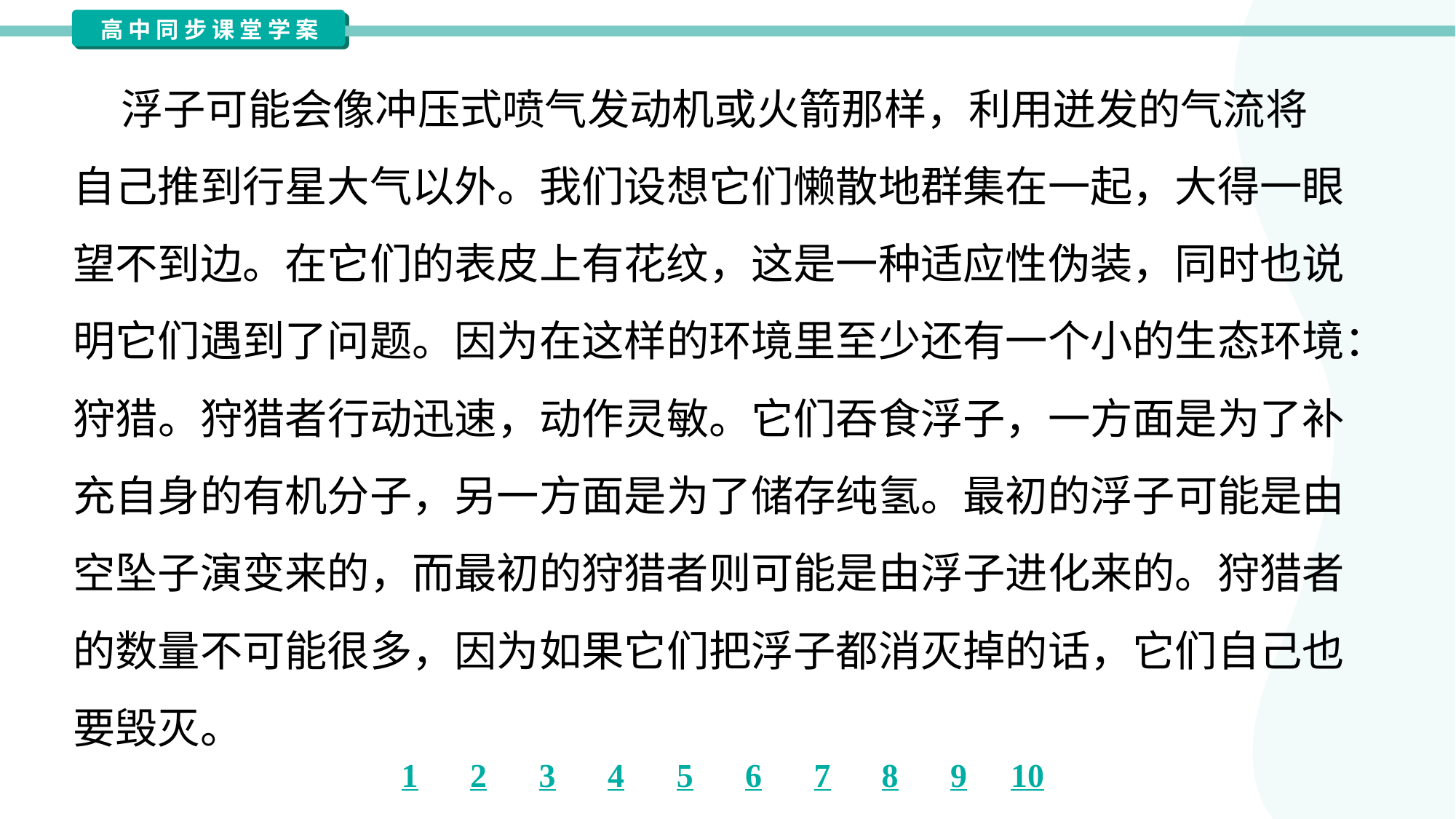

浮子可能会像冲压式喷气发动机或火箭那样，利用迸发的气流将
自己推到行星大气以外。我们设想它们懒散地群集在一起，大得一眼
望不到边。在它们的表皮上有花纹，这是一种适应性伪装，同时也说
明它们遇到了问题。因为在这样的环境里至少还有一个小的生态环境：
狩猎。狩猎者行动迅速，动作灵敏。它们吞食浮子，一方面是为了补
充自身的有机分子，另一方面是为了储存纯氢。最初的浮子可能是由
空坠子演变来的，而最初的狩猎者则可能是由浮子进化来的。狩猎者
的数量不可能很多，因为如果它们把浮子都消灭掉的话，它们自己也
要毁灭。